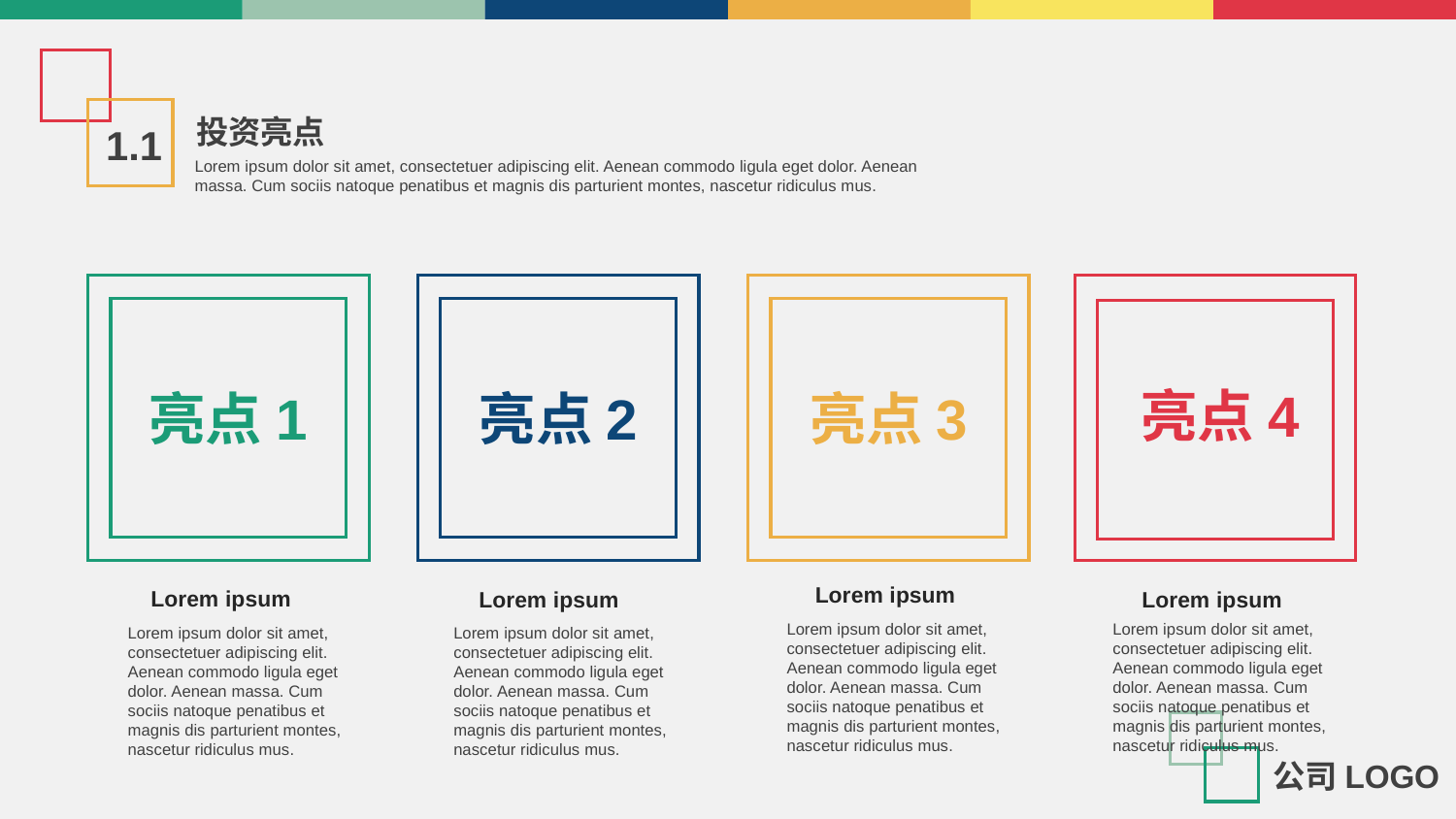

投资亮点
1.1
Lorem ipsum dolor sit amet, consectetuer adipiscing elit. Aenean commodo ligula eget dolor. Aenean massa. Cum sociis natoque penatibus et magnis dis parturient montes, nascetur ridiculus mus.

亮点1

亮点2

亮点4
亮点3
Lorem ipsum
Lorem ipsum
Lorem ipsum
Lorem ipsum
Lorem ipsum dolor sit amet, consectetuer adipiscing elit. Aenean commodo ligula eget dolor. Aenean massa. Cum sociis natoque penatibus et magnis dis parturient montes, nascetur ridiculus mus.
Lorem ipsum dolor sit amet, consectetuer adipiscing elit. Aenean commodo ligula eget dolor. Aenean massa. Cum sociis natoque penatibus et magnis dis parturient montes, nascetur ridiculus mus.
Lorem ipsum dolor sit amet, consectetuer adipiscing elit. Aenean commodo ligula eget dolor. Aenean massa. Cum sociis natoque penatibus et magnis dis parturient montes, nascetur ridiculus mus.
Lorem ipsum dolor sit amet, consectetuer adipiscing elit. Aenean commodo ligula eget dolor. Aenean massa. Cum sociis natoque penatibus et magnis dis parturient montes, nascetur ridiculus mus.